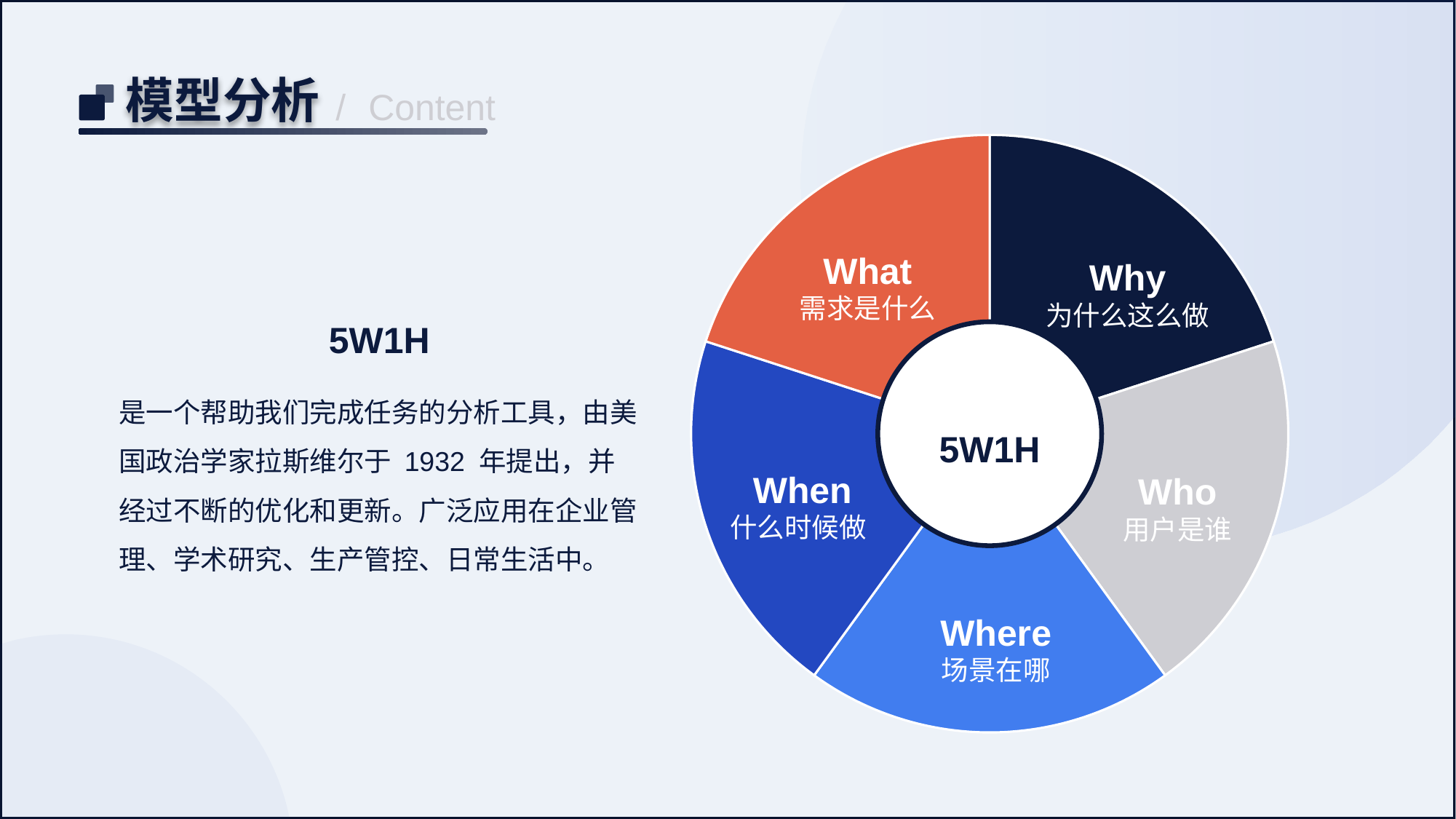

模型分析
/
Content

### Chart

| Category | 销售额 |
|---|---|
| 第一季度 | 8.0 |
| 第二季度 | 8.0 |
| 第三季度 | 8.0 |
| 第四季度 | 8.0 |
| 第五季度 | 8.0 |
What
需求是什么
Why
为什么这么做

5W1H
When
什么时候做
Who
用户是谁
Where
场景在哪

5W1H
是一个帮助我们完成任务的分析工具，由美国政治学家拉斯维尔于 1932 年提出，并经过不断的优化和更新。广泛应用在企业管理、学术研究、生产管控、日常生活中。